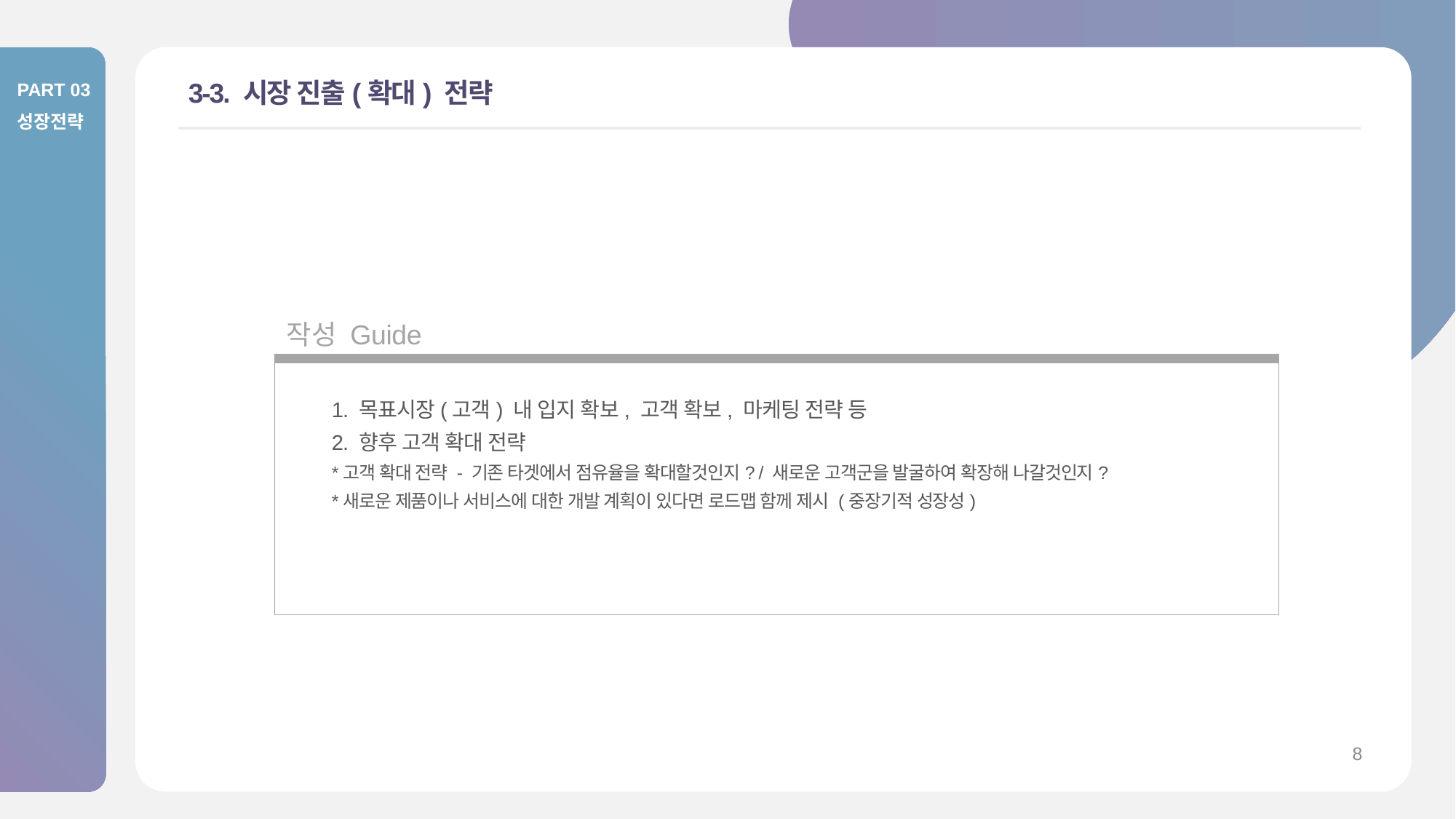

PART 03
성장전략
# 3-3. 시장 진출(확대) 전략

작성 Guide

1. 목표시장(고객) 내 입지 확보, 고객 확보, 마케팅 전략 등
2. 향후 고객 확대 전략
*고객 확대 전략 - 기존 타겟에서 점유율을 확대할것인지? / 새로운 고객군을 발굴하여 확장해 나갈것인지?
*새로운 제품이나 서비스에 대한 개발 계획이 있다면 로드맵 함께 제시 (중장기적 성장성)

8